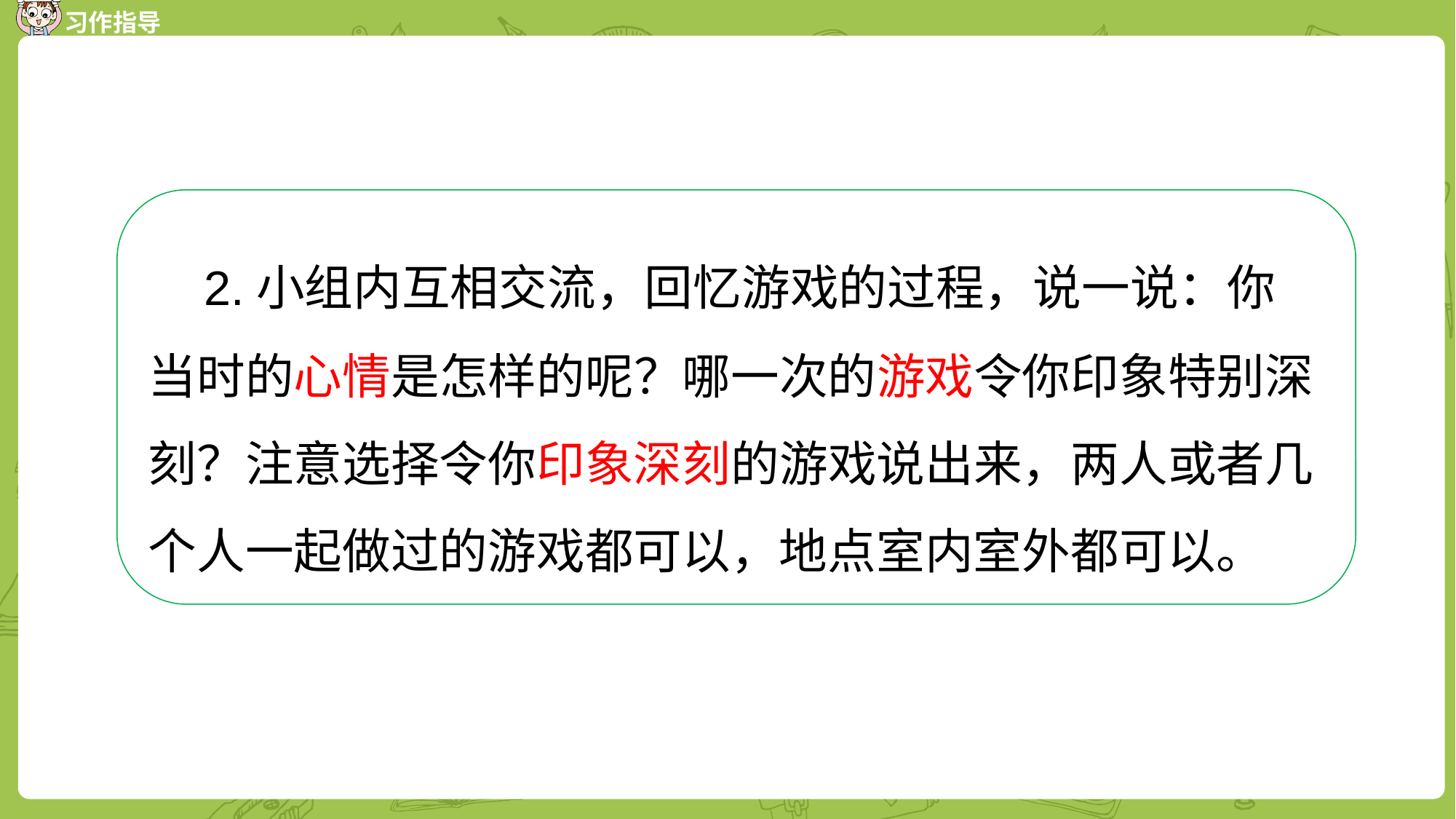

2.小组内互相交流，回忆游戏的过程，说一说：你当时的心情是怎样的呢？哪一次的游戏令你印象特别深刻？注意选择令你印象深刻的游戏说出来，两人或者几个人一起做过的游戏都可以，地点室内室外都可以。